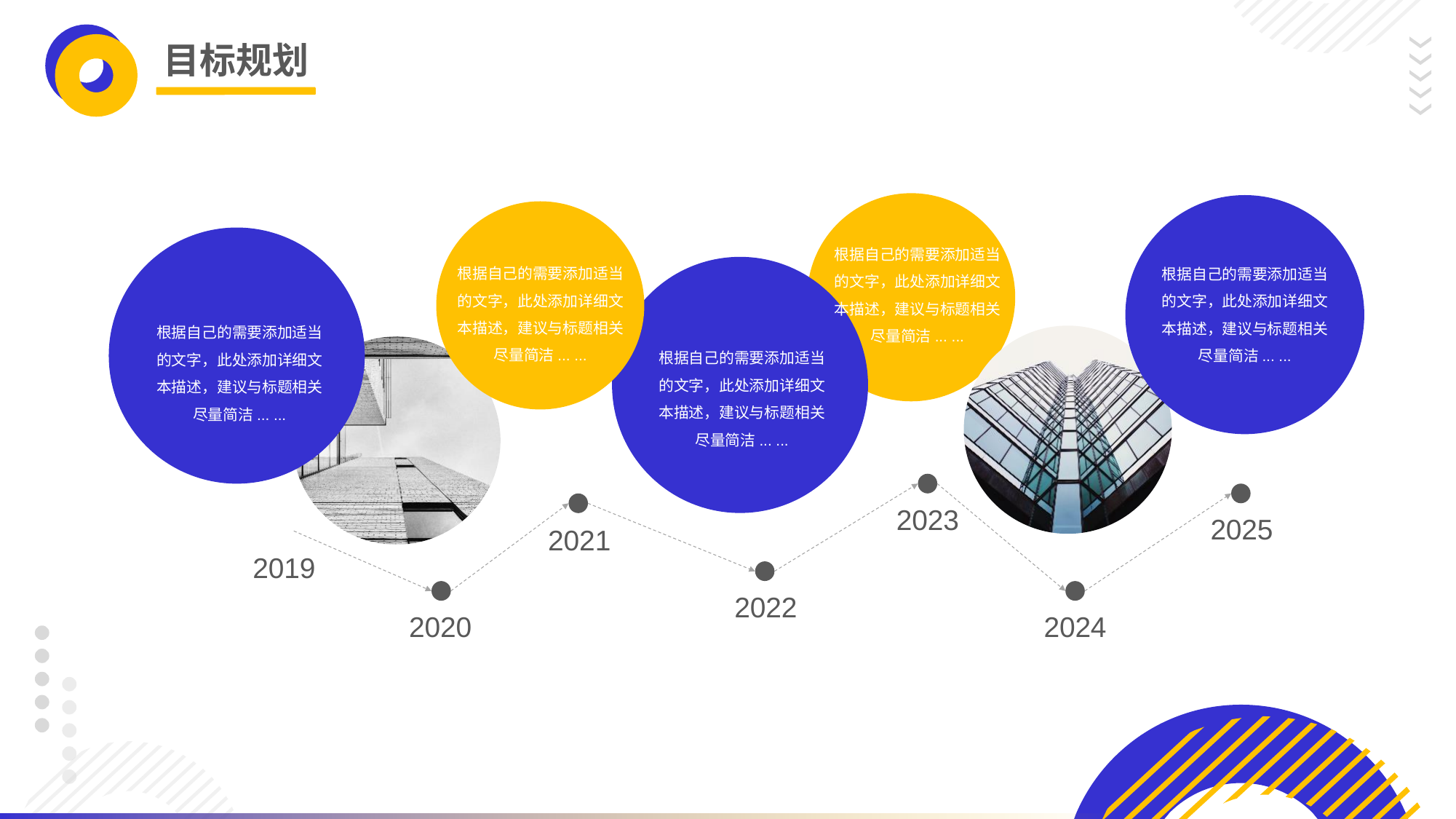

目标规划

根据自己的需要添加适当的文字，此处添加详细文本描述，建议与标题相关尽量简洁... ...
根据自己的需要添加适当的文字，此处添加详细文本描述，建议与标题相关尽量简洁... ...
根据自己的需要添加适当的文字，此处添加详细文本描述，建议与标题相关尽量简洁... ...

根据自己的需要添加适当的文字，此处添加详细文本描述，建议与标题相关尽量简洁... ...

根据自己的需要添加适当的文字，此处添加详细文本描述，建议与标题相关尽量简洁... ...

2023
2025
2021

2019

2022

2020
2024